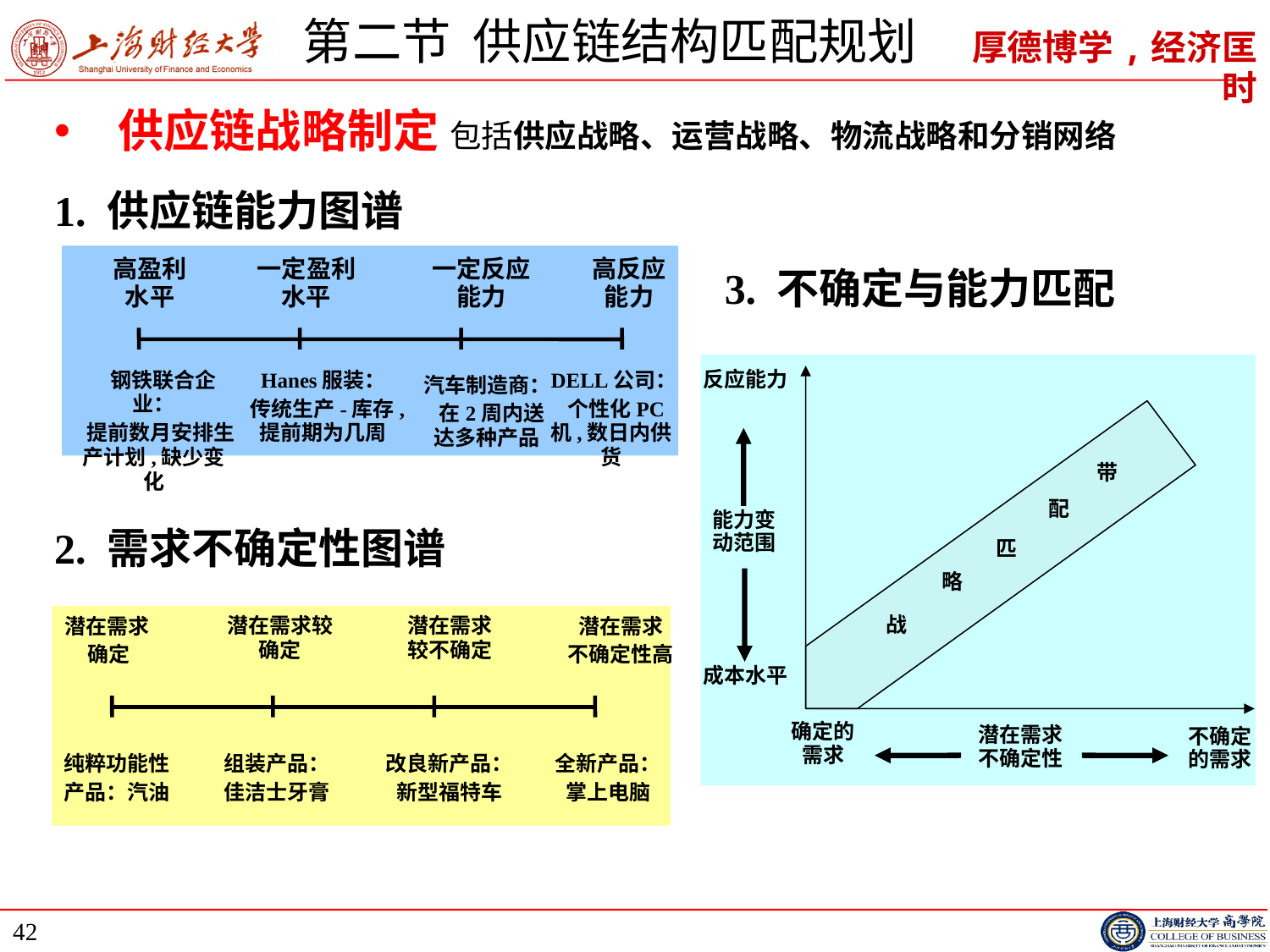

# 第二节  供应链结构匹配规划
供应链战略制定 包括供应战略、运营战略、物流战略和分销网络
1. 供应链能力图谱

高盈利水平
一定盈利水平
一定反应能力
高反应能力

   钢铁联合企业：
  提前数月安排生产计划,缺少变化
Hanes服装：
 传统生产-库存,提前期为几周
 DELL公司：
  个性化PC机,数日内供货
汽车制造商：
 在2周内送达多种产品
3. 不确定与能力匹配

反应能力

带
配
能力变
动范围
匹

略
战
成本水平

确定的
需求
潜在需求
不确定性
不确定
的需求

2. 需求不确定性图谱

潜在需求
确定
潜在需求较确定
潜在需求较不确定
潜在需求
不确定性高

纯粹功能性
产品：汽油
组装产品：
佳洁士牙膏
改良新产品：
新型福特车
全新产品：
掌上电脑
42